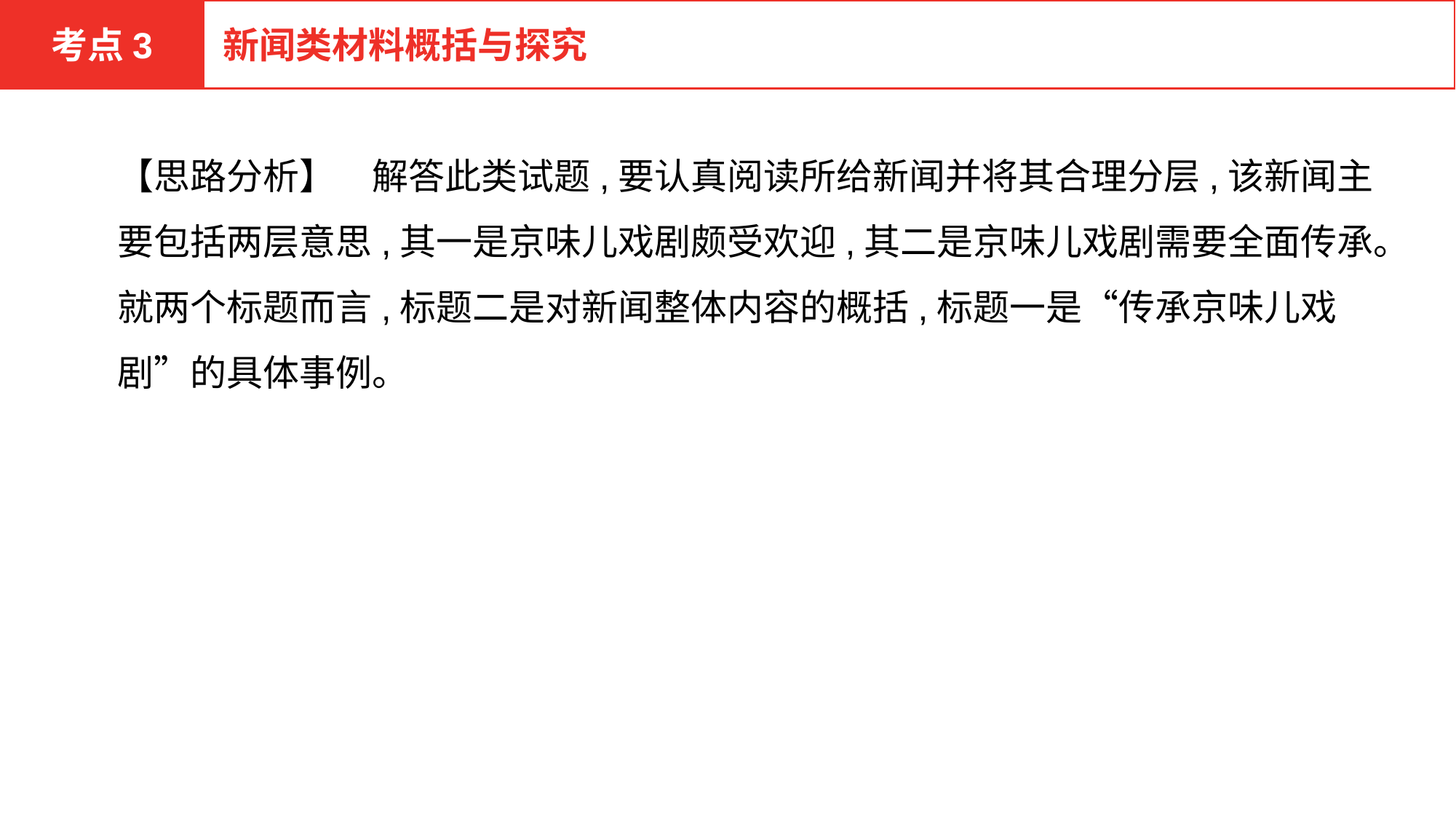

考点3
新闻类材料概括与探究
【思路分析】　解答此类试题,要认真阅读所给新闻并将其合理分层,该新闻主要包括两层意思,其一是京味儿戏剧颇受欢迎,其二是京味儿戏剧需要全面传承。就两个标题而言,标题二是对新闻整体内容的概括,标题一是“传承京味儿戏剧”的具体事例。